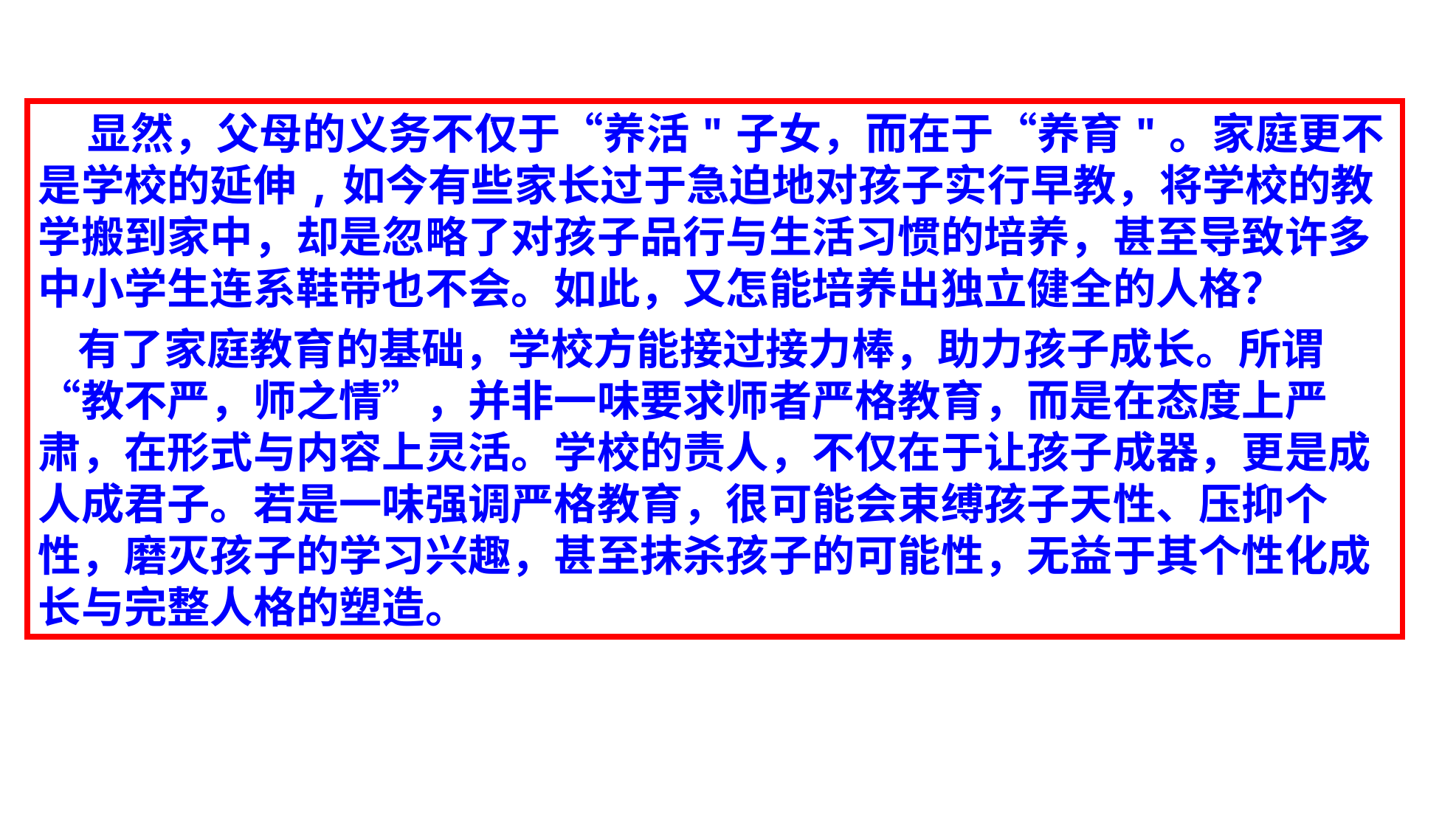

显然，父母的义务不仅于“养活"子女，而在于“养育"。家庭更不是学校的延伸,如今有些家长过于急迫地对孩子实行早教，将学校的教学搬到家中，却是忽略了对孩子品行与生活习惯的培养，甚至导致许多中小学生连系鞋带也不会。如此，又怎能培养出独立健全的人格？
   有了家庭教育的基础，学校方能接过接力棒，助力孩子成长。所谓“教不严，师之情”，并非一味要求师者严格教育，而是在态度上严肃，在形式与内容上灵活。学校的责人，不仅在于让孩子成器，更是成人成君子。若是一味强调严格教育，很可能会束缚孩子天性、压抑个性，磨灭孩子的学习兴趣，甚至抹杀孩子的可能性，无益于其个性化成长与完整人格的塑造。